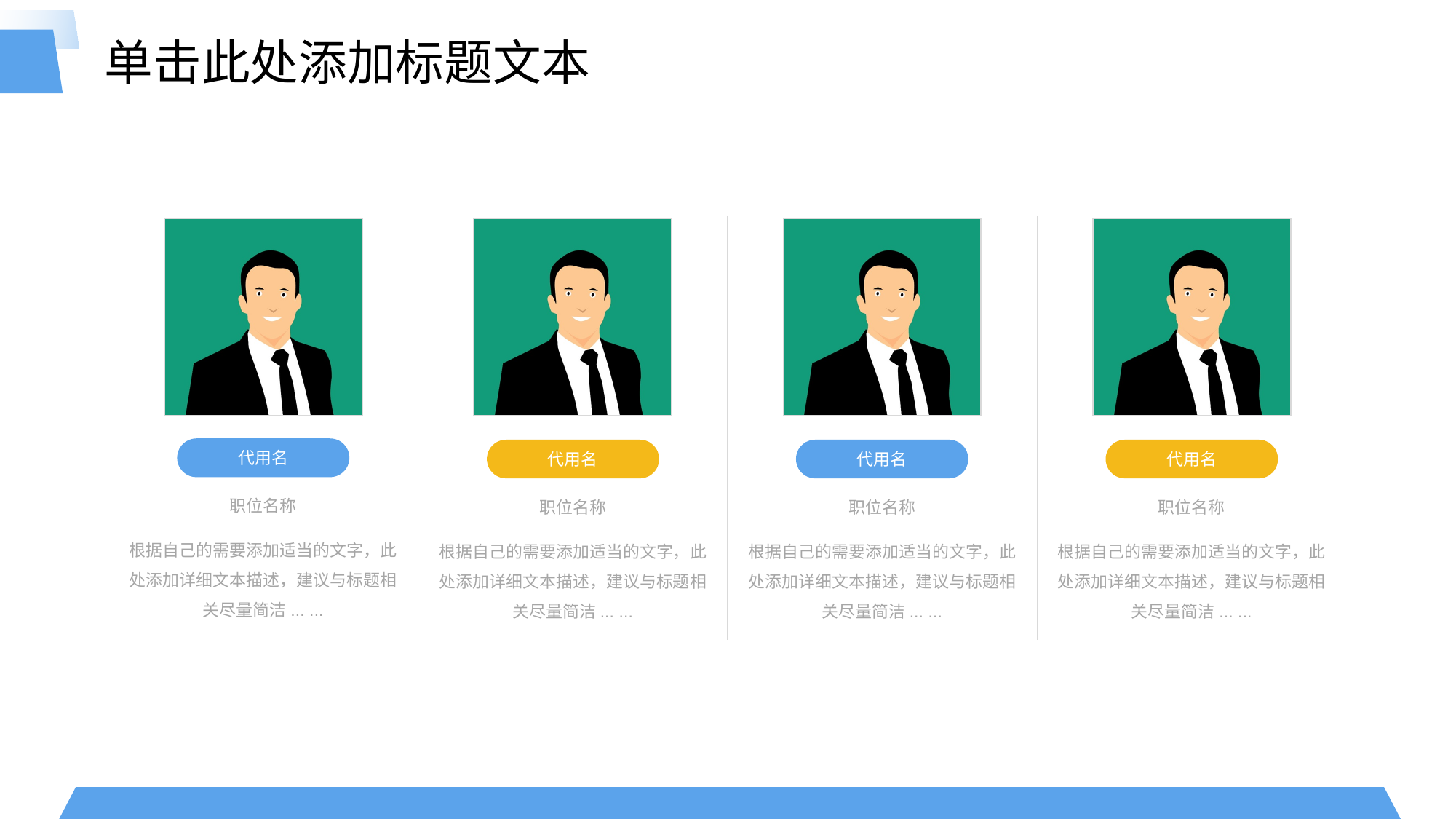

单击此处添加标题文本

代用名
代用名
代用名
代用名
职位名称
根据自己的需要添加适当的文字，此处添加详细文本描述，建议与标题相关尽量简洁... ...
职位名称
根据自己的需要添加适当的文字，此处添加详细文本描述，建议与标题相关尽量简洁... ...
职位名称
根据自己的需要添加适当的文字，此处添加详细文本描述，建议与标题相关尽量简洁... ...
职位名称
根据自己的需要添加适当的文字，此处添加详细文本描述，建议与标题相关尽量简洁... ...